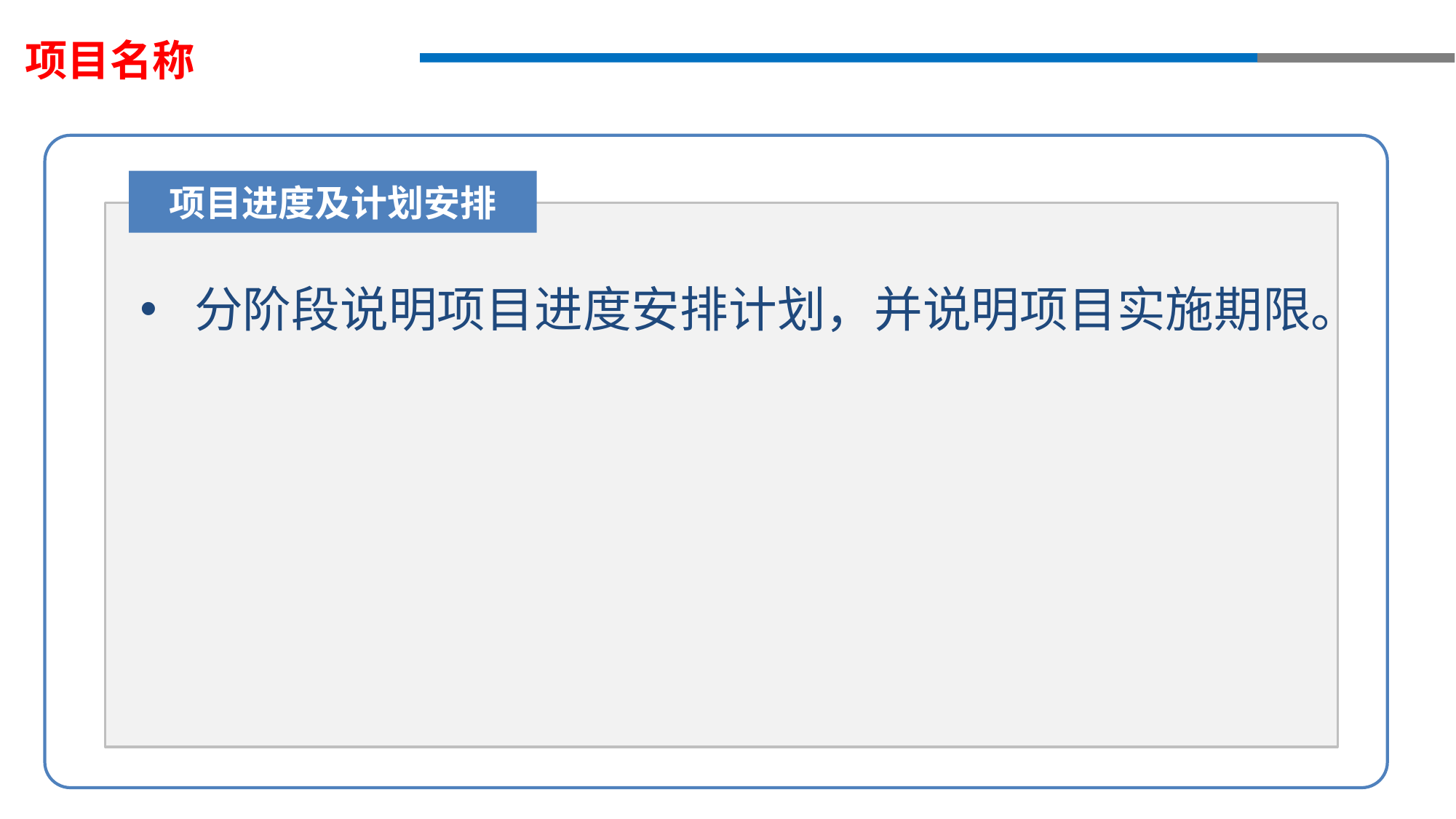

项目名称

项目进度及计划安排

分阶段说明项目进度安排计划，并说明项目实施期限。